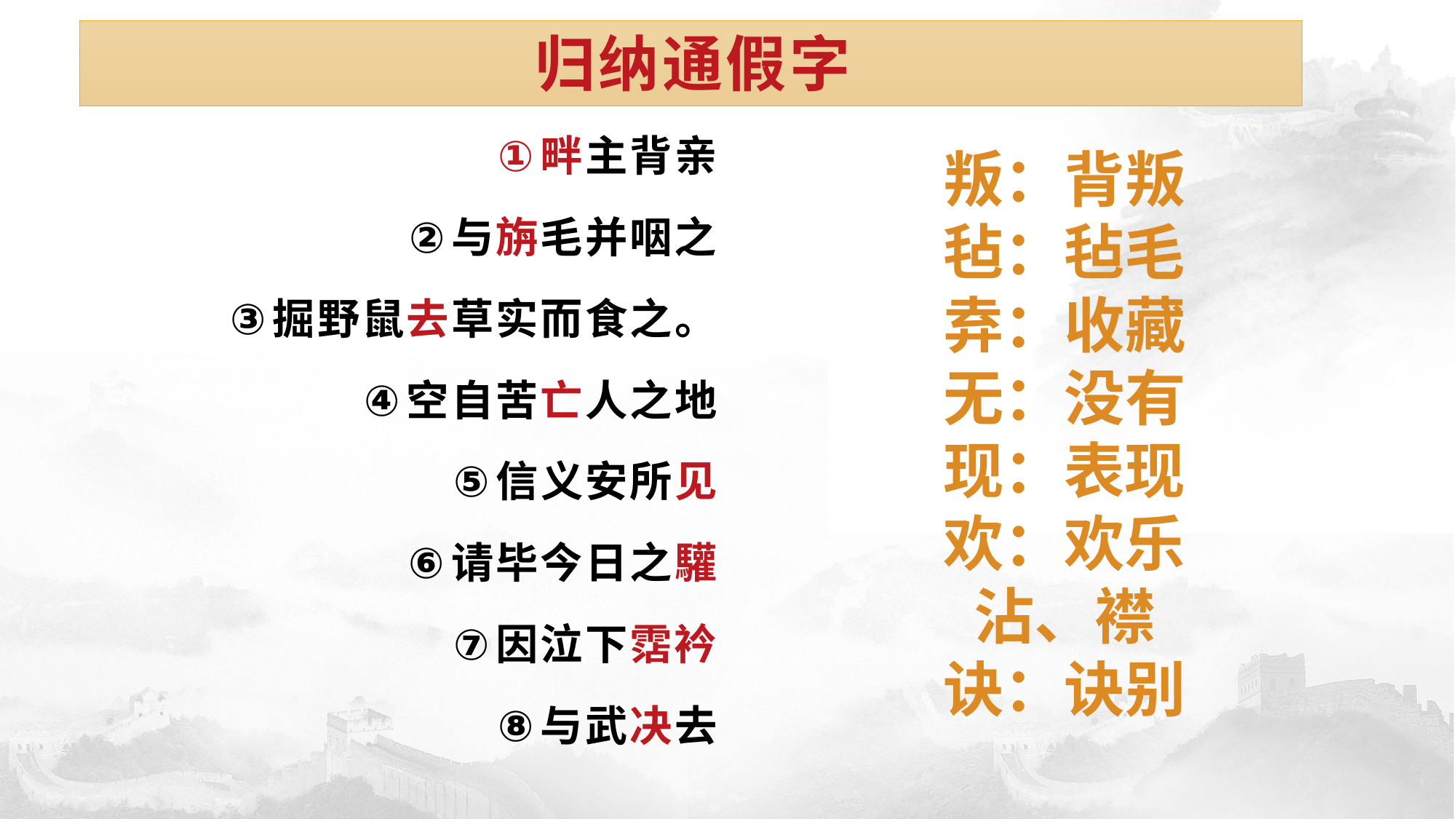

# 归纳通假字
畔主背亲
与旃毛并咽之
掘野鼠去草实而食之。
空自苦亡人之地
信义安所见
请毕今日之驩
因泣下霑衿
与武决去

叛：背叛
毡：毡毛
弆：收藏
无：没有
现：表现
欢：欢乐
沾、襟
诀：诀别